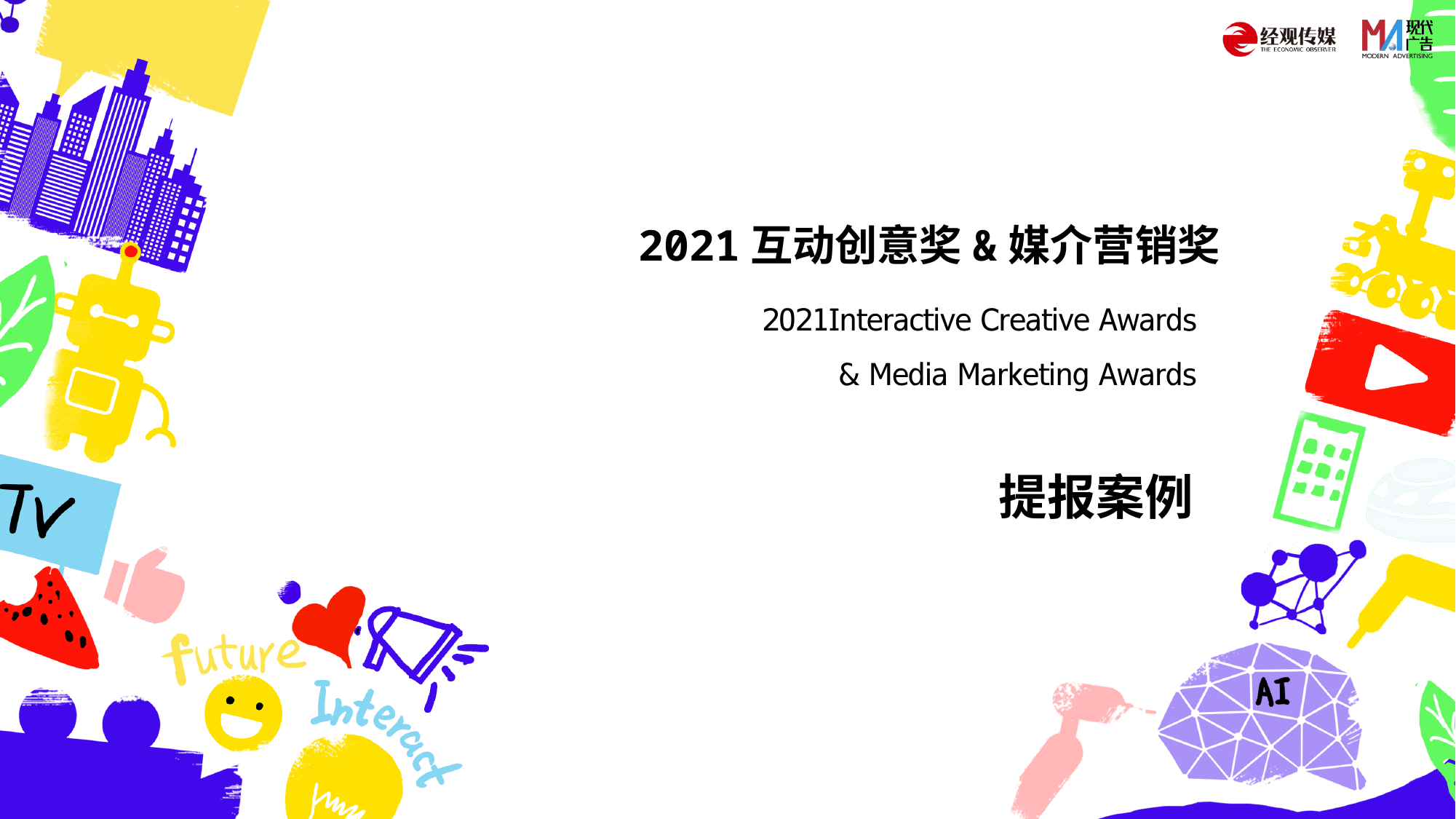

2021互动创意奖&媒介营销奖
2021Interactive Creative Awards
& Media Marketing Awards
提报案例